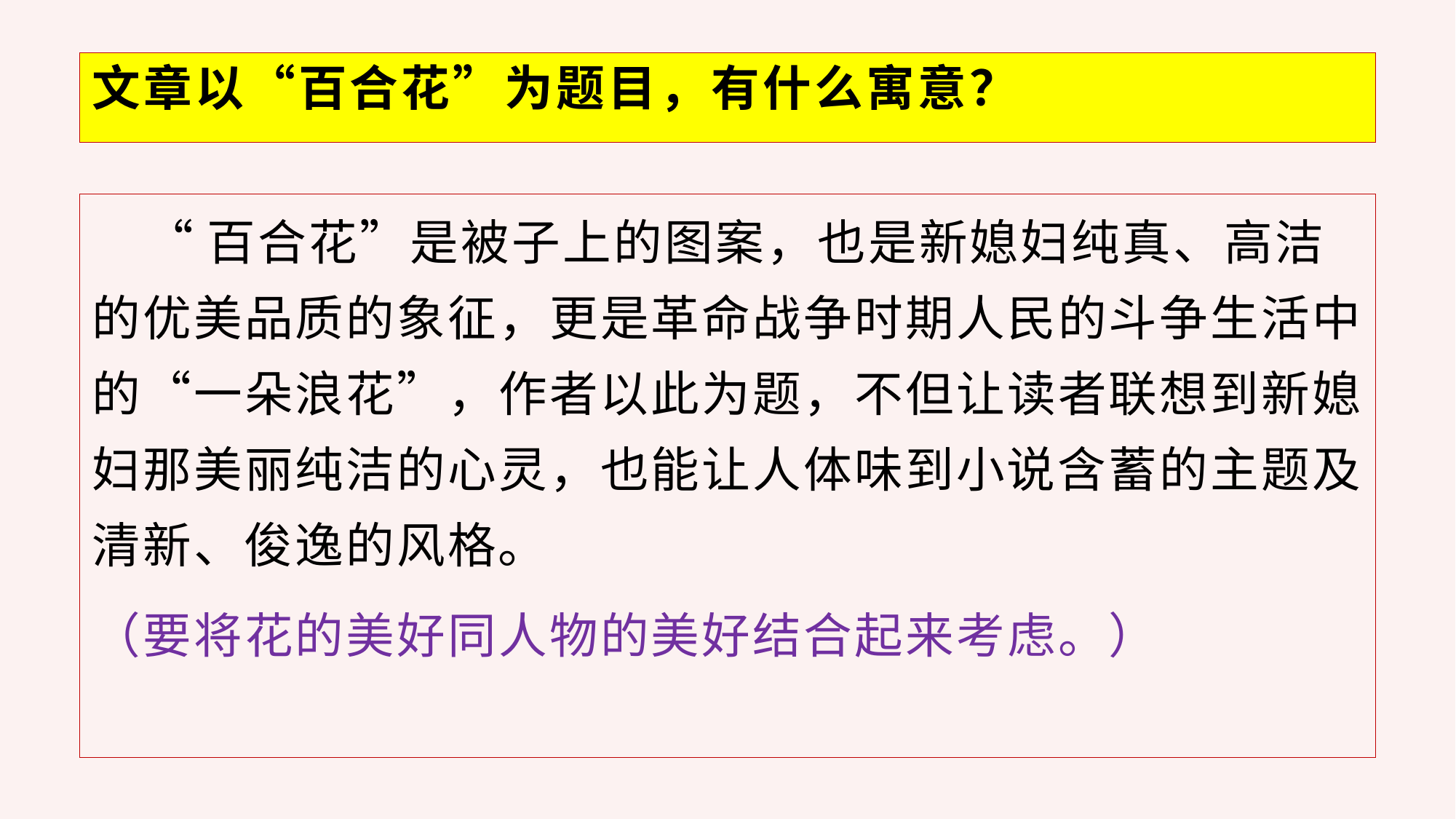

# 文章以“百合花”为题目，有什么寓意？
    “百合花”是被子上的图案，也是新媳妇纯真、高洁的优美品质的象征，更是革命战争时期人民的斗争生活中的“一朵浪花”，作者以此为题，不但让读者联想到新媳妇那美丽纯洁的心灵，也能让人体味到小说含蓄的主题及清新、俊逸的风格。
（要将花的美好同人物的美好结合起来考虑。）